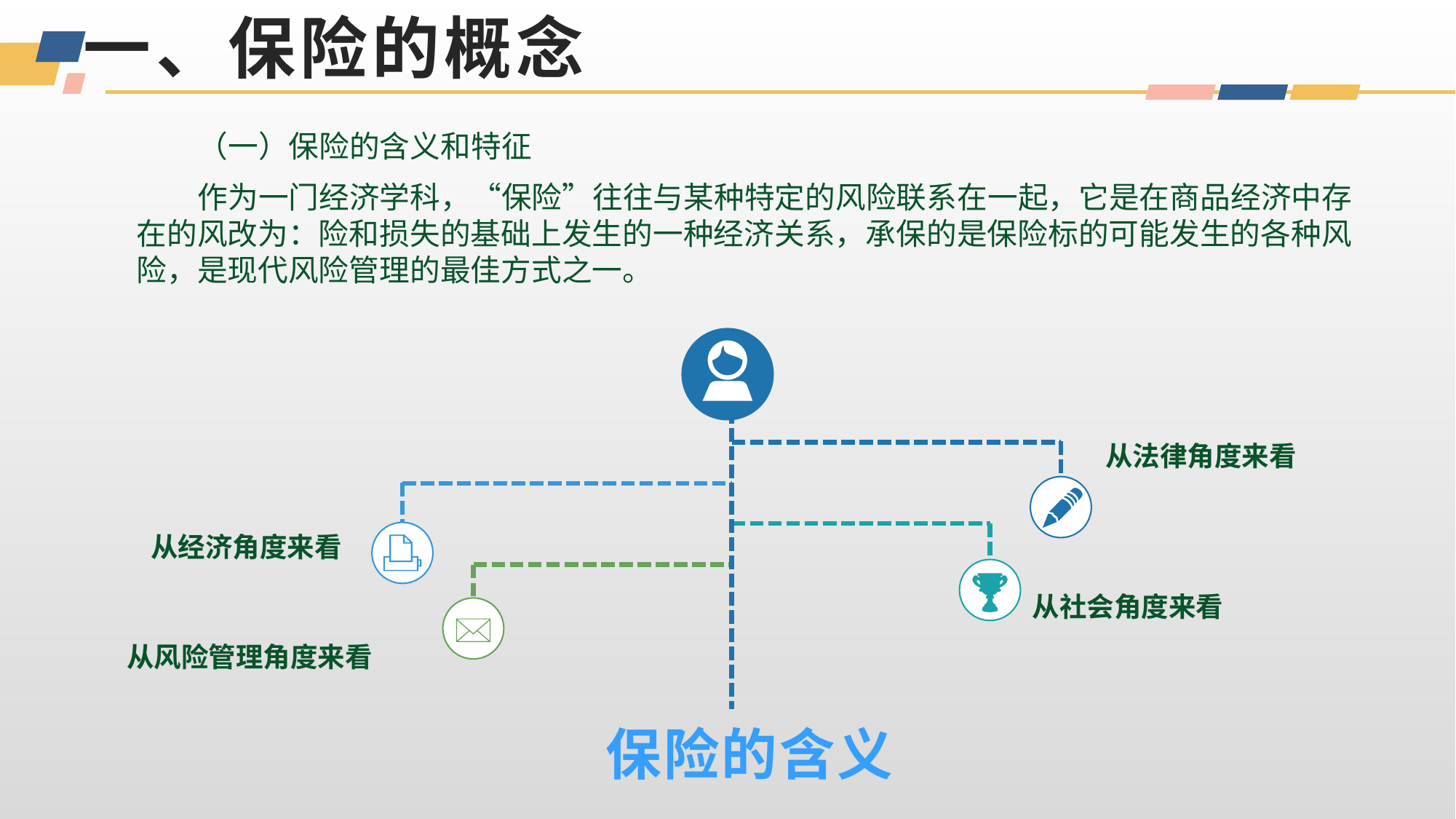

# 一、保险的概念

        （一）保险的含义和特征
        作为一门经济学科，“保险”往往与某种特定的风险联系在一起，它是在商品经济中存在的风改为：险和损失的基础上发生的一种经济关系，承保的是保险标的可能发生的各种风险，是现代风险管理的最佳方式之一。

从法律角度来看

 从经济角度来看

从社会角度来看

从风险管理角度来看
保险的含义